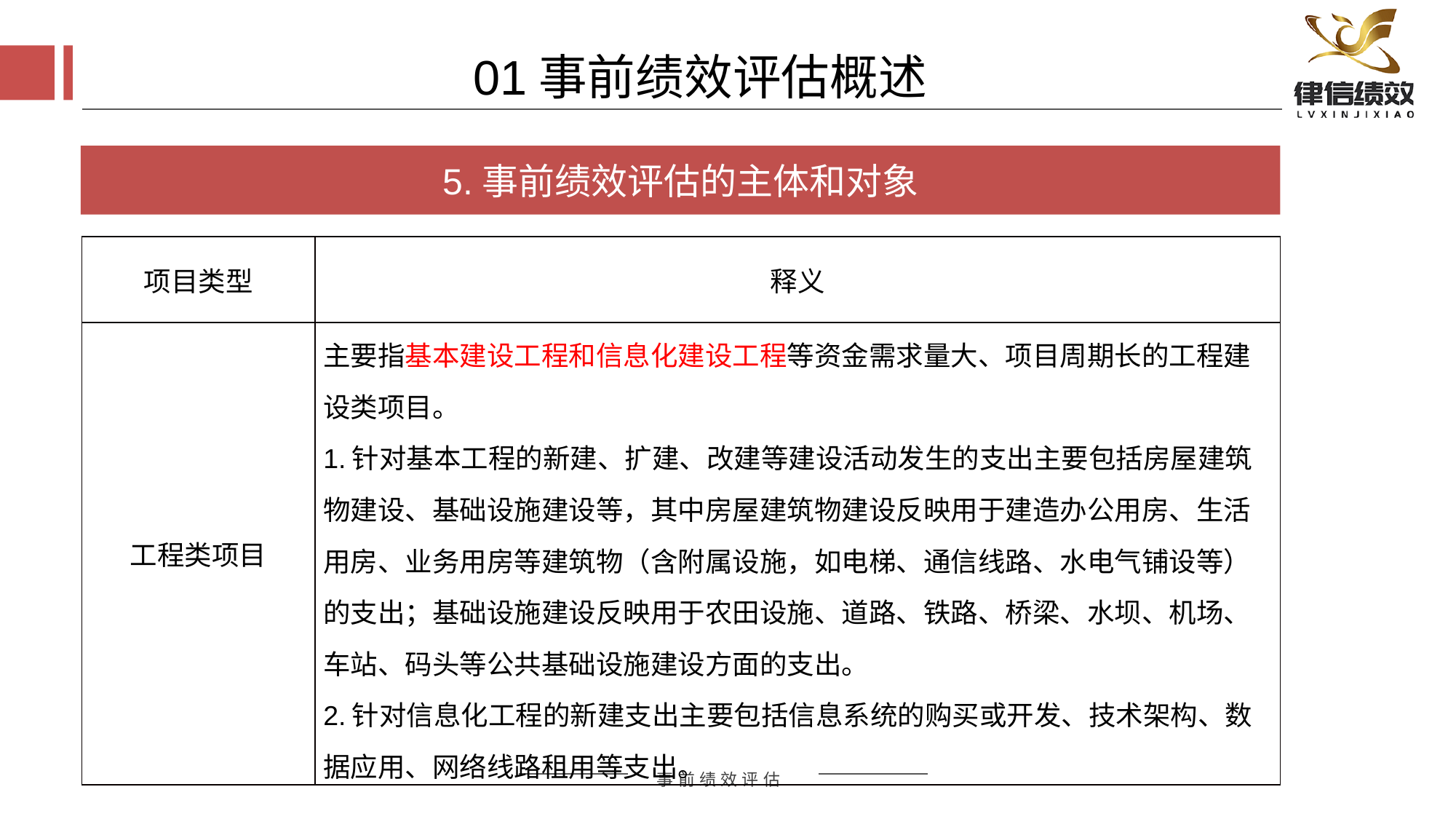

01事前绩效评估概述
5.事前绩效评估的主体和对象
| 项目类型 | 释义 |
| --- | --- |
| 工程类项目 | 主要指基本建设工程和信息化建设工程等资金需求量大、项目周期长的工程建设类项目。 1.针对基本工程的新建、扩建、改建等建设活动发生的支出主要包括房屋建筑物建设、基础设施建设等，其中房屋建筑物建设反映用于建造办公用房、生活用房、业务用房等建筑物（含附属设施，如电梯、通信线路、水电气铺设等）的支出；基础设施建设反映用于农田设施、道路、铁路、桥梁、水坝、机场、车站、码头等公共基础设施建设方面的支出。 2.针对信息化工程的新建支出主要包括信息系统的购买或开发、技术架构、数据应用、网络线路租用等支出。 |